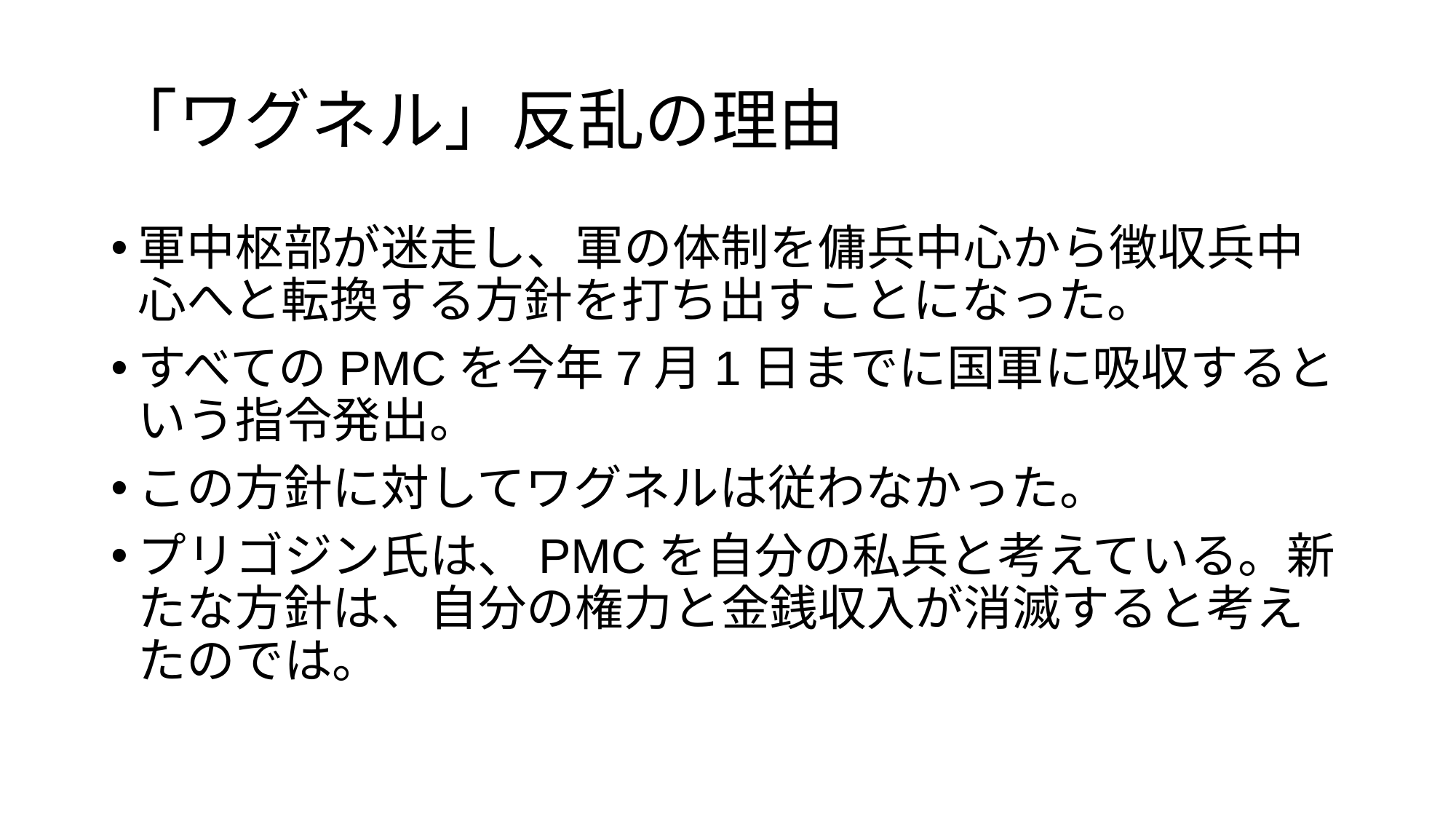

# 「ワグネル」反乱の理由
軍中枢部が迷走し、軍の体制を傭兵中心から徴収兵中心へと転換する方針を打ち出すことになった。
すべてのPMCを今年7月1日までに国軍に吸収するという指令発出。
この方針に対してワグネルは従わなかった。
プリゴジン氏は、PMCを自分の私兵と考えている。新たな方針は、自分の権力と金銭収入が消滅すると考えたのでは。